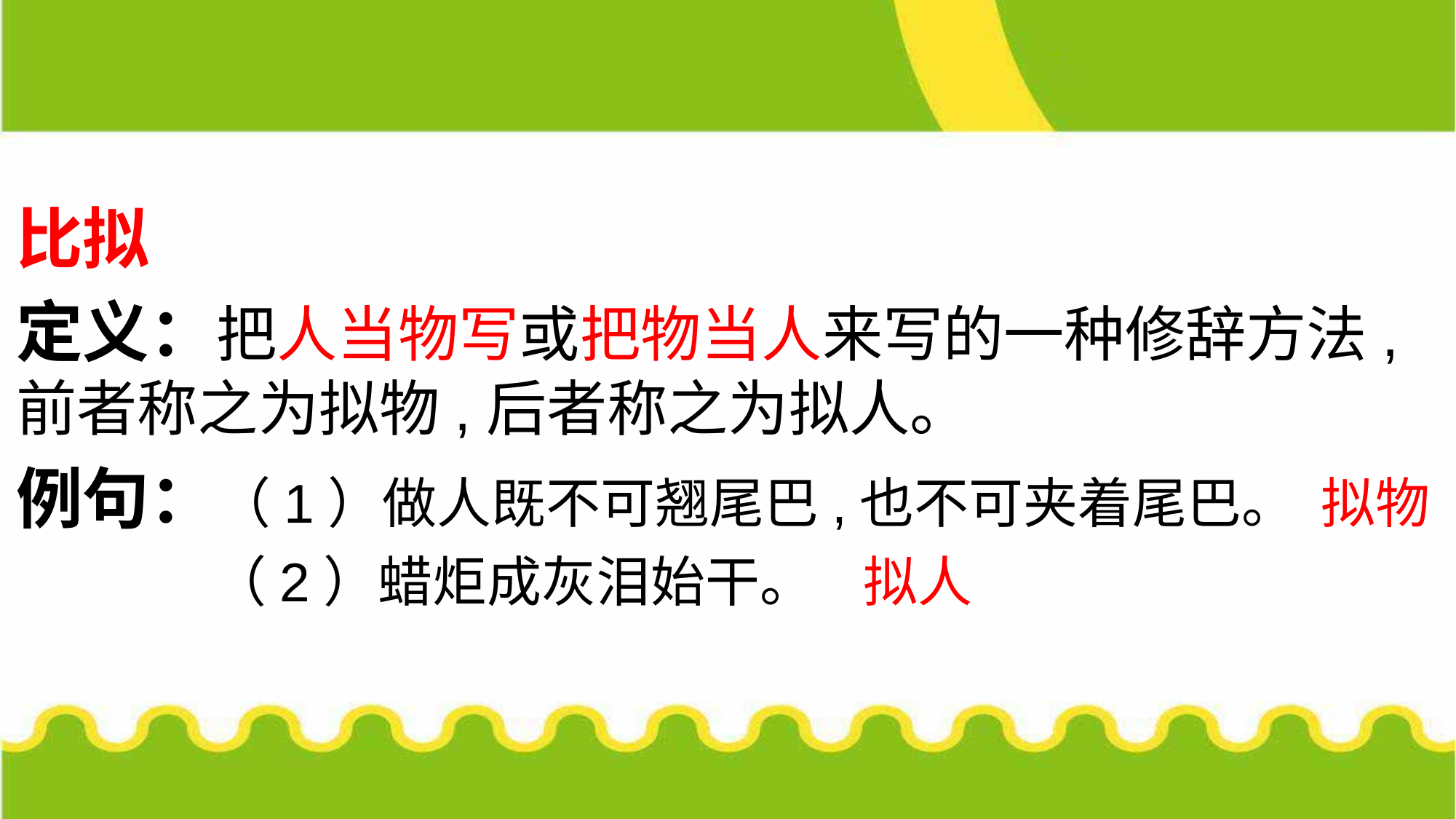

#
比拟
定义：把人当物写或把物当人来写的一种修辞方法,前者称之为拟物,后者称之为拟人。
例句：（1）做人既不可翘尾巴,也不可夹着尾巴。  拟物
               （2）蜡炬成灰泪始干。    拟人